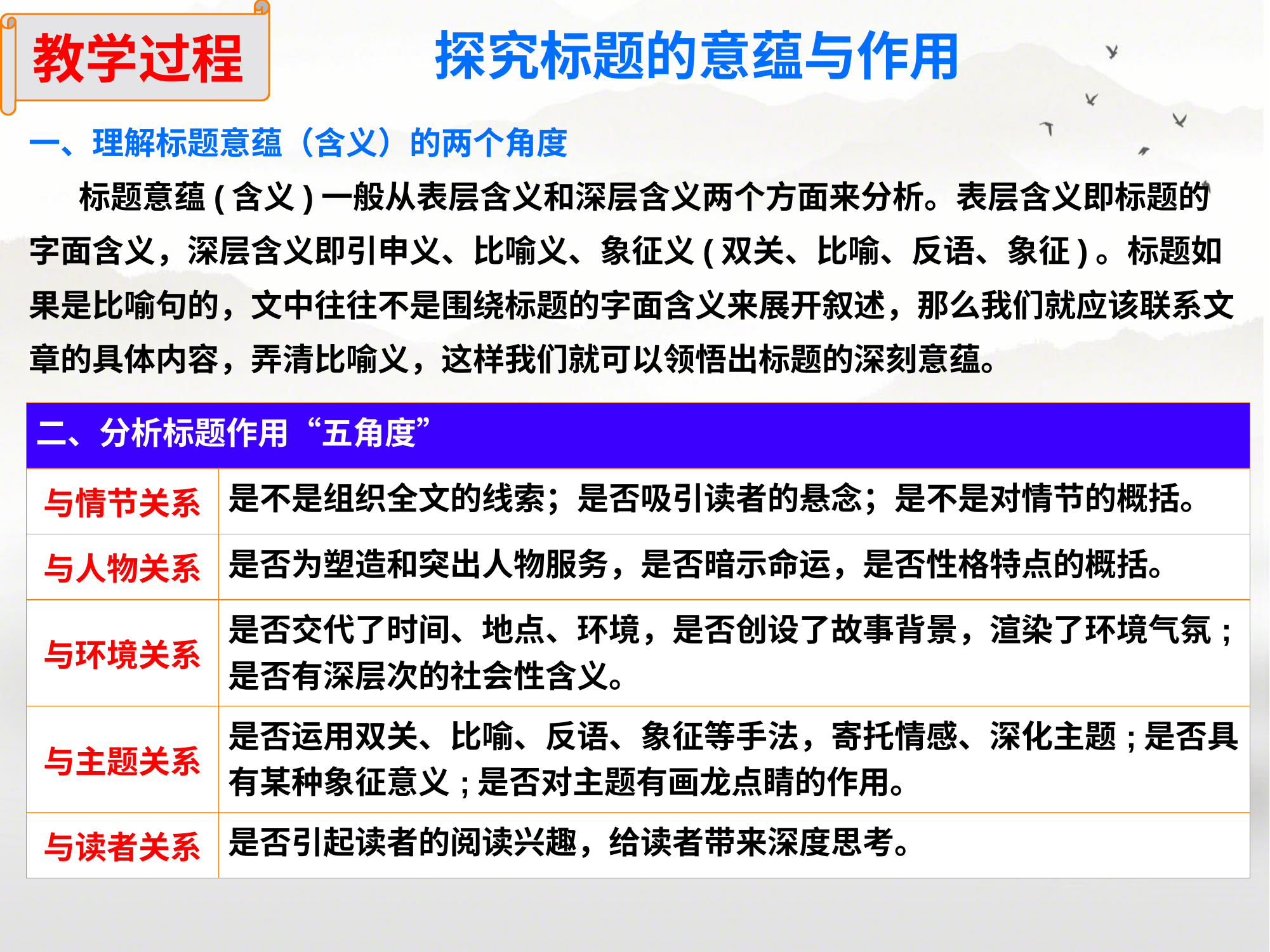

教学过程
探究标题的意蕴与作用
一、理解标题意蕴（含义）的两个角度
      标题意蕴(含义)一般从表层含义和深层含义两个方面来分析。表层含义即标题的字面含义，深层含义即引申义、比喻义、象征义(双关、比喻、反语、象征)。标题如果是比喻句的，文中往往不是围绕标题的字面含义来展开叙述，那么我们就应该联系文章的具体内容，弄清比喻义，这样我们就可以领悟出标题的深刻意蕴。
| 二、分析标题作用“五角度” |  |
| --- | --- |
| 与情节关系 | 是不是组织全文的线索；是否吸引读者的悬念；是不是对情节的概括。 |
| 与人物关系 | 是否为塑造和突出人物服务，是否暗示命运，是否性格特点的概括。 |
| 与环境关系 | 是否交代了时间、地点、环境，是否创设了故事背景，渲染了环境气氛;是否有深层次的社会性含义。 |
| 与主题关系 | 是否运用双关、比喻、反语、象征等手法，寄托情感、深化主题;是否具有某种象征意义;是否对主题有画龙点睛的作用。 |
| 与读者关系 | 是否引起读者的阅读兴趣，给读者带来深度思考。 |